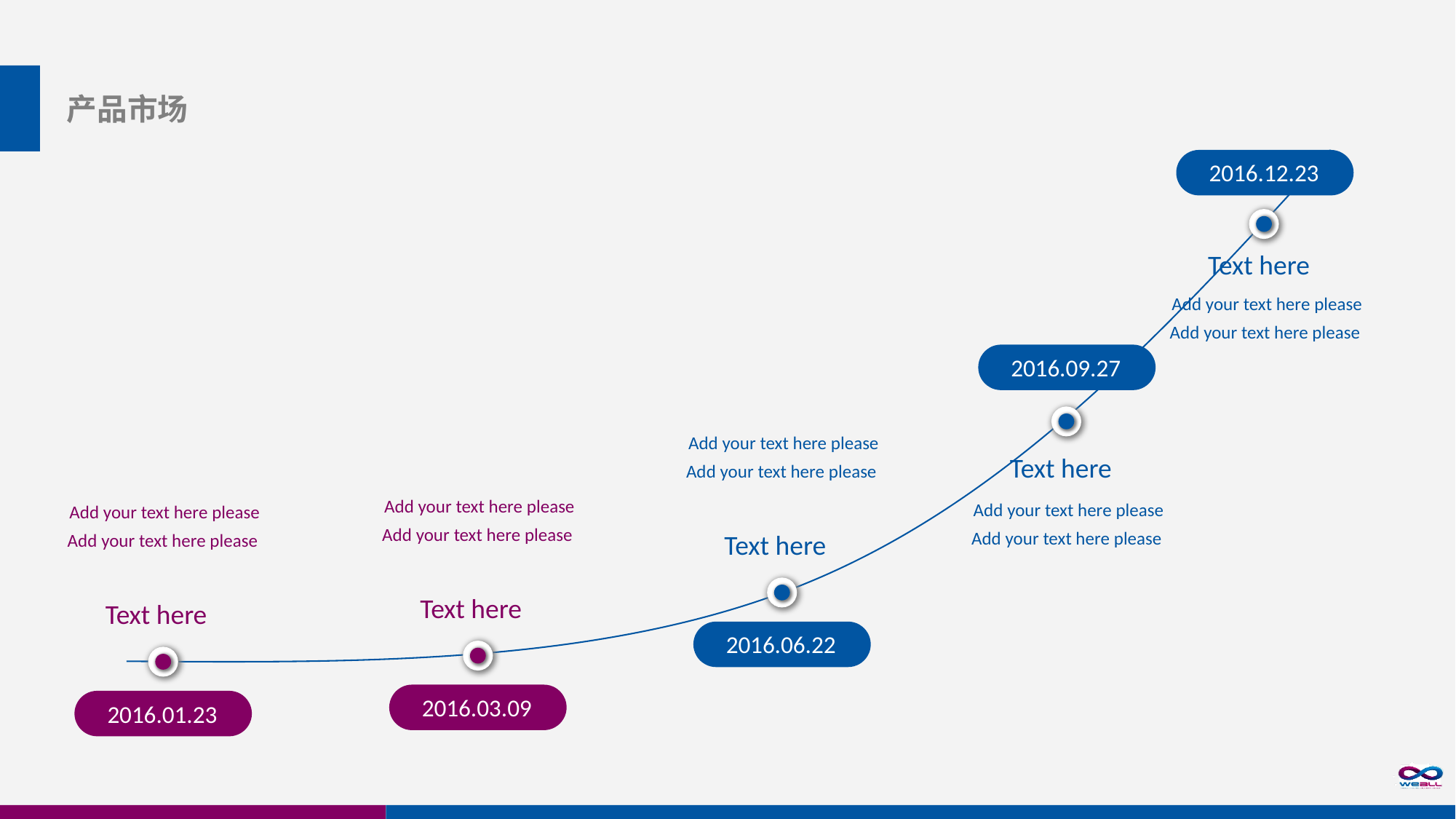

产品市场

2016.12.23

Text here
 Add your text here please Add your text here please

2016.09.27

 Add your text here please Add your text here please
Text here
 Add your text here please Add your text here please
 Add your text here please Add your text here please
 Add your text here please Add your text here please
Text here

Text here
Text here

2016.06.22

2016.03.09

2016.01.23